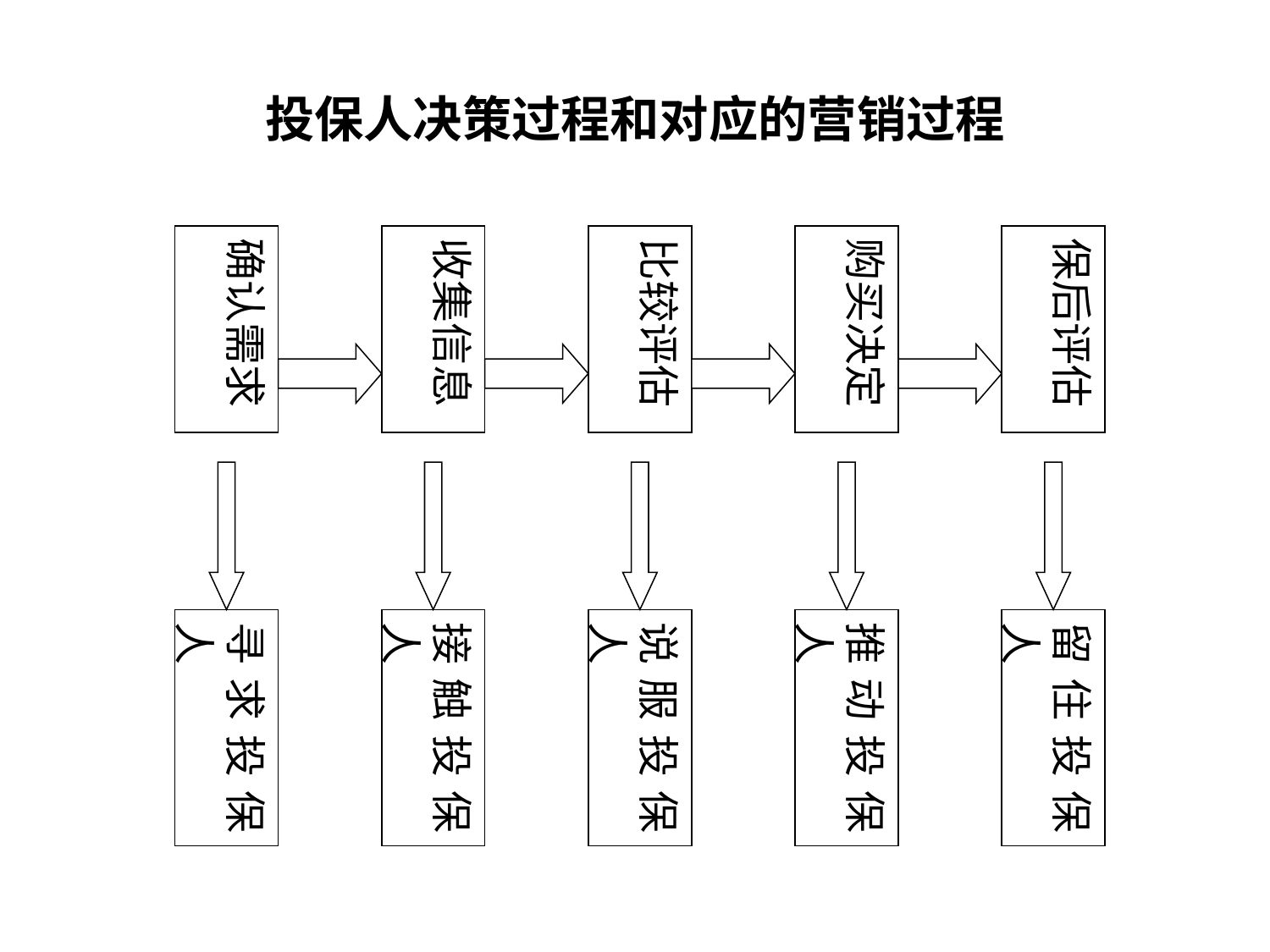

# 投保人决策过程和对应的营销过程
确认需求
收集信息
比较评估
购买决定
保后评估

寻求投保人
接触投保人
说服投保人
推动投保人
留住投保人